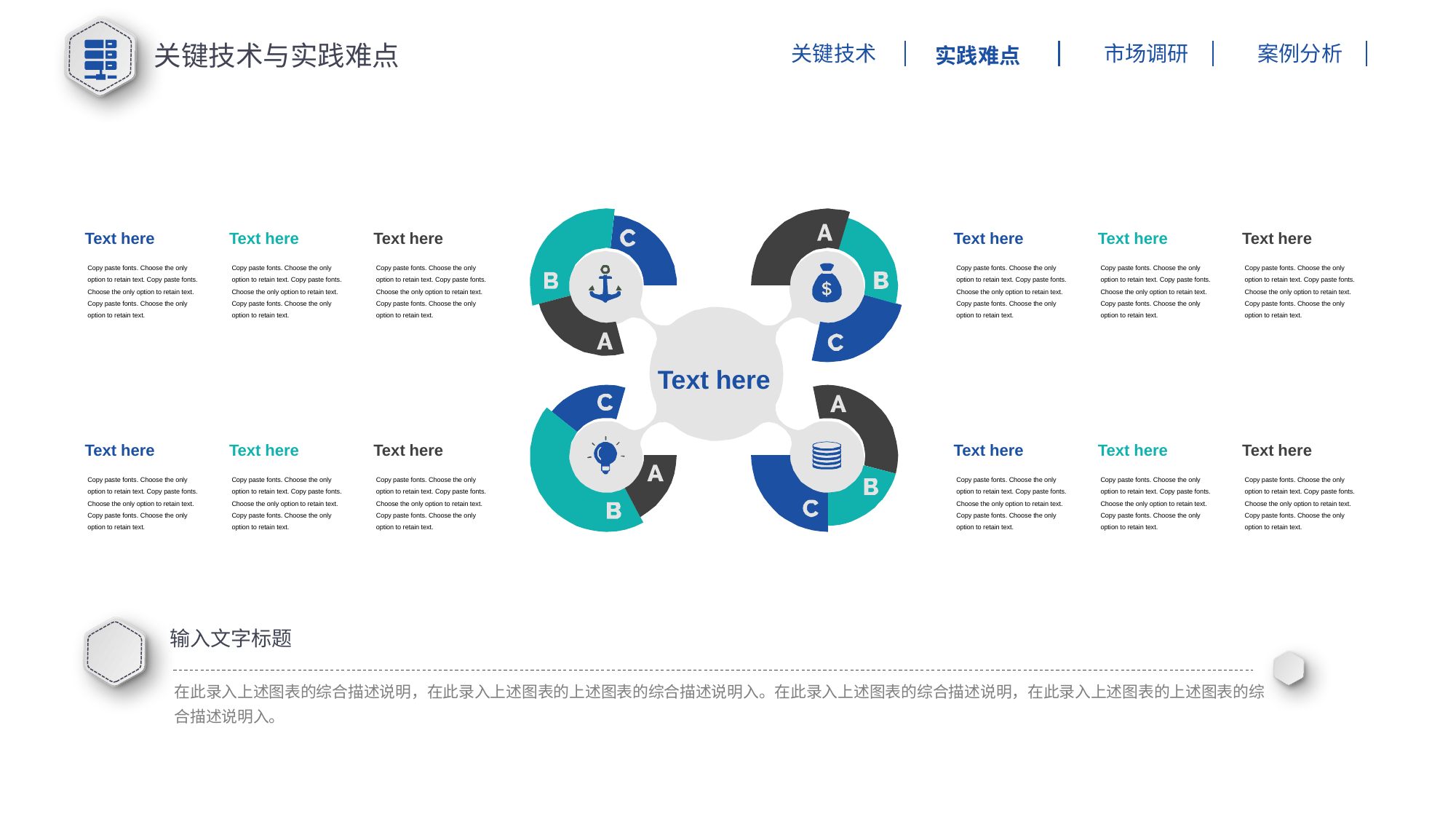

关键技术与实践难点
市场调研
案例分析
关键技术
实践难点

Text here
Text here
Text here
Text here
Text here
Text here

Copy paste fonts. Choose the only option to retain text. Copy paste fonts. Choose the only option to retain text.
Copy paste fonts. Choose the only option to retain text.

Copy paste fonts. Choose the only option to retain text. Copy paste fonts. Choose the only option to retain text.
Copy paste fonts. Choose the only option to retain text.

Copy paste fonts. Choose the only option to retain text. Copy paste fonts. Choose the only option to retain text.
Copy paste fonts. Choose the only option to retain text.

Copy paste fonts. Choose the only option to retain text. Copy paste fonts. Choose the only option to retain text.
Copy paste fonts. Choose the only option to retain text.

Copy paste fonts. Choose the only option to retain text. Copy paste fonts. Choose the only option to retain text.
Copy paste fonts. Choose the only option to retain text.

Copy paste fonts. Choose the only option to retain text. Copy paste fonts. Choose the only option to retain text.
Copy paste fonts. Choose the only option to retain text.

Text here

Text here
Text here
Text here
Text here
Text here
Text here

Copy paste fonts. Choose the only option to retain text. Copy paste fonts. Choose the only option to retain text.
Copy paste fonts. Choose the only option to retain text.

Copy paste fonts. Choose the only option to retain text. Copy paste fonts. Choose the only option to retain text.
Copy paste fonts. Choose the only option to retain text.

Copy paste fonts. Choose the only option to retain text. Copy paste fonts. Choose the only option to retain text.
Copy paste fonts. Choose the only option to retain text.

Copy paste fonts. Choose the only option to retain text. Copy paste fonts. Choose the only option to retain text.
Copy paste fonts. Choose the only option to retain text.

Copy paste fonts. Choose the only option to retain text. Copy paste fonts. Choose the only option to retain text.
Copy paste fonts. Choose the only option to retain text.

Copy paste fonts. Choose the only option to retain text. Copy paste fonts. Choose the only option to retain text.
Copy paste fonts. Choose the only option to retain text.

输入文字标题

在此录入上述图表的综合描述说明，在此录入上述图表的上述图表的综合描述说明入。在此录入上述图表的综合描述说明，在此录入上述图表的上述图表的综合描述说明入。